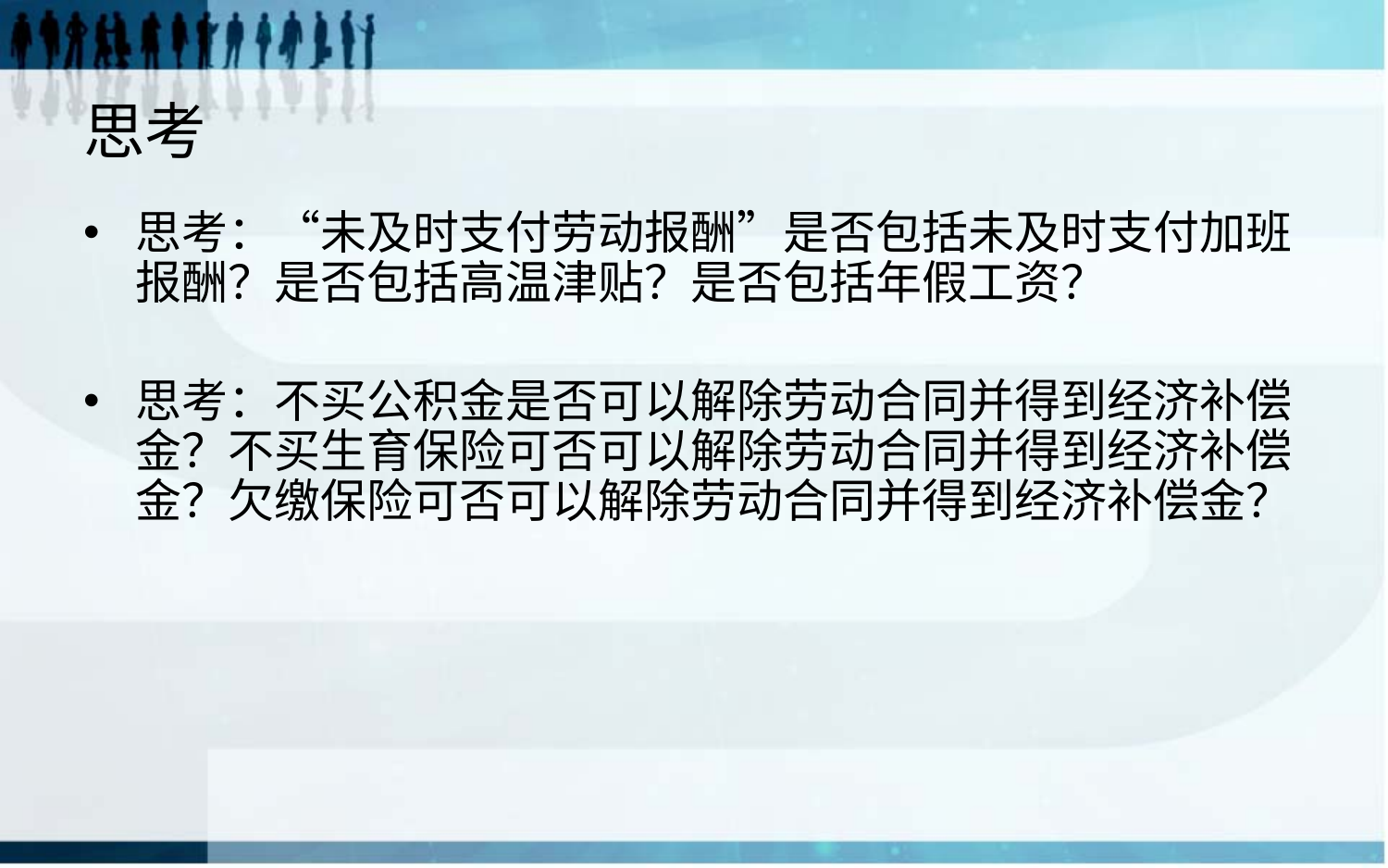

# 思考
思考：“未及时支付劳动报酬”是否包括未及时支付加班报酬？是否包括高温津贴？是否包括年假工资？

思考：不买公积金是否可以解除劳动合同并得到经济补偿金？不买生育保险可否可以解除劳动合同并得到经济补偿金？欠缴保险可否可以解除劳动合同并得到经济补偿金？